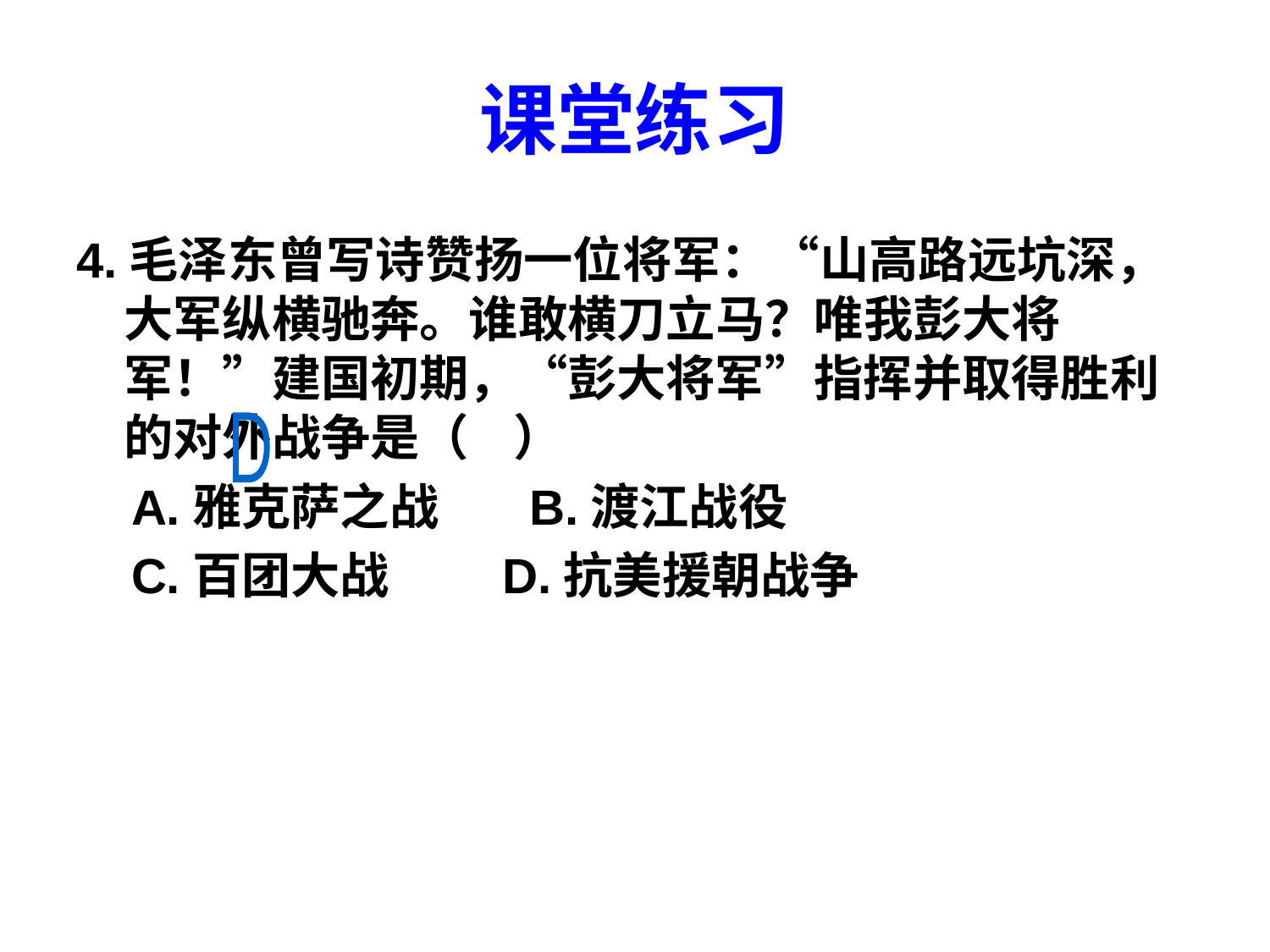

# 课堂练习
4.毛泽东曾写诗赞扬一位将军：“山高路远坑深，大军纵横驰奔。谁敢横刀立马？唯我彭大将军！”建国初期，“彭大将军”指挥并取得胜利的对外战争是（    ）
    A.雅克萨之战       B.渡江战役
    C.百团大战         D.抗美援朝战争
D